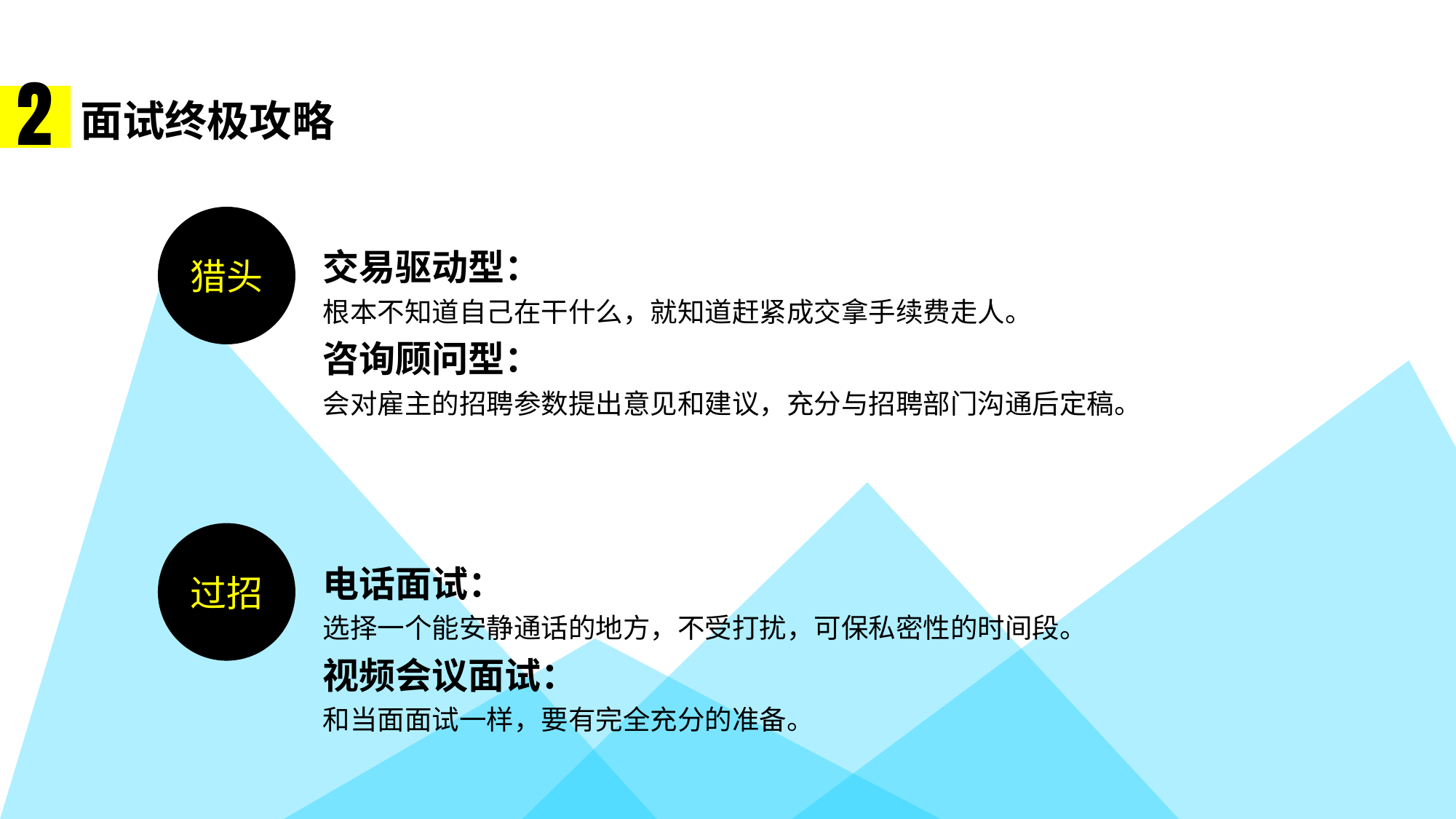

2
# 面试终极攻略
猎头
交易驱动型：
根本不知道自己在干什么，就知道赶紧成交拿手续费走人。
咨询顾问型：
会对雇主的招聘参数提出意见和建议，充分与招聘部门沟通后定稿。
过招
电话面试：
选择一个能安静通话的地方，不受打扰，可保私密性的时间段。
视频会议面试：
和当面面试一样，要有完全充分的准备。